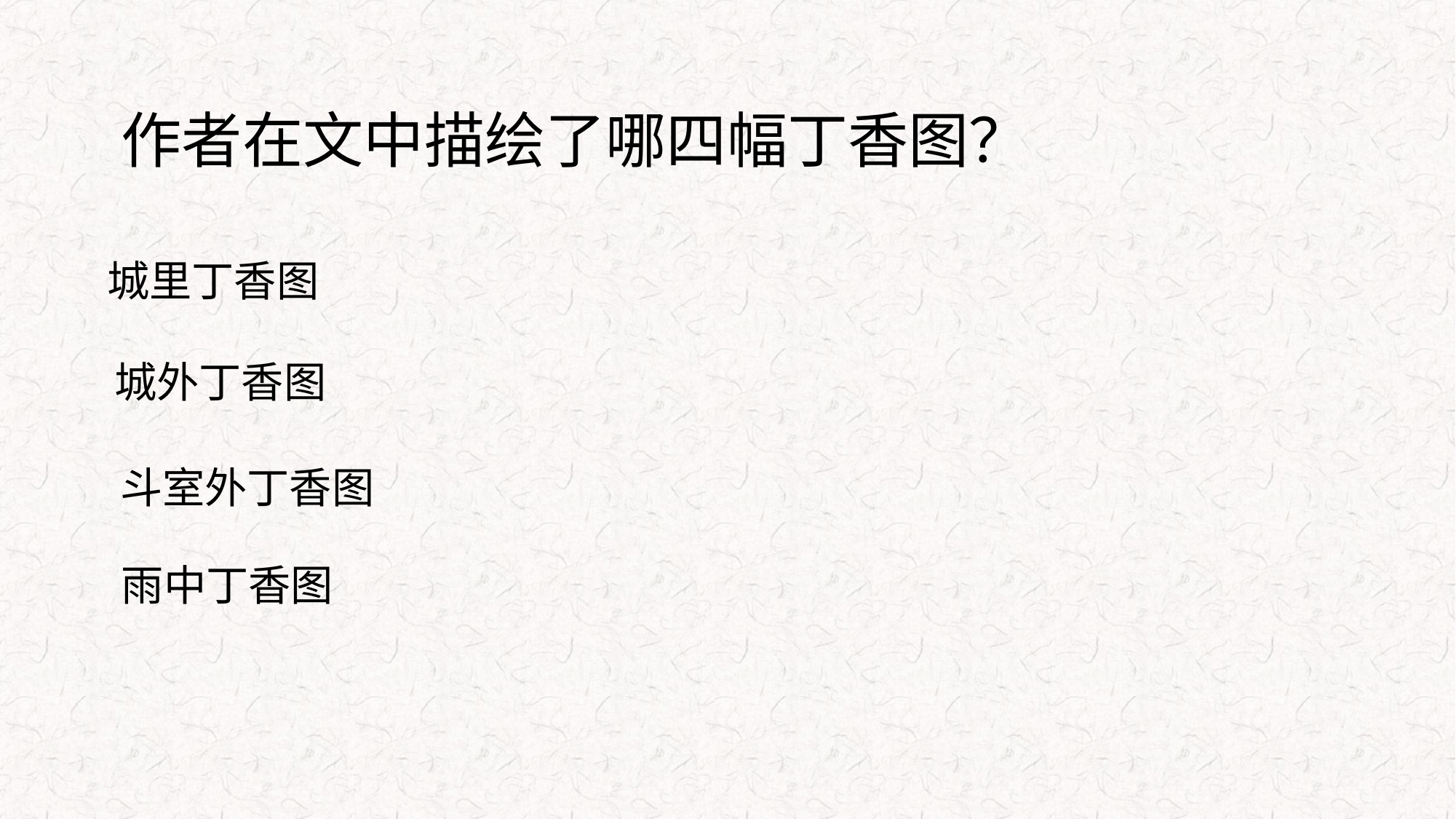

作者在文中描绘了哪四幅丁香图？
城里丁香图
城外丁香图
斗室外丁香图
雨中丁香图